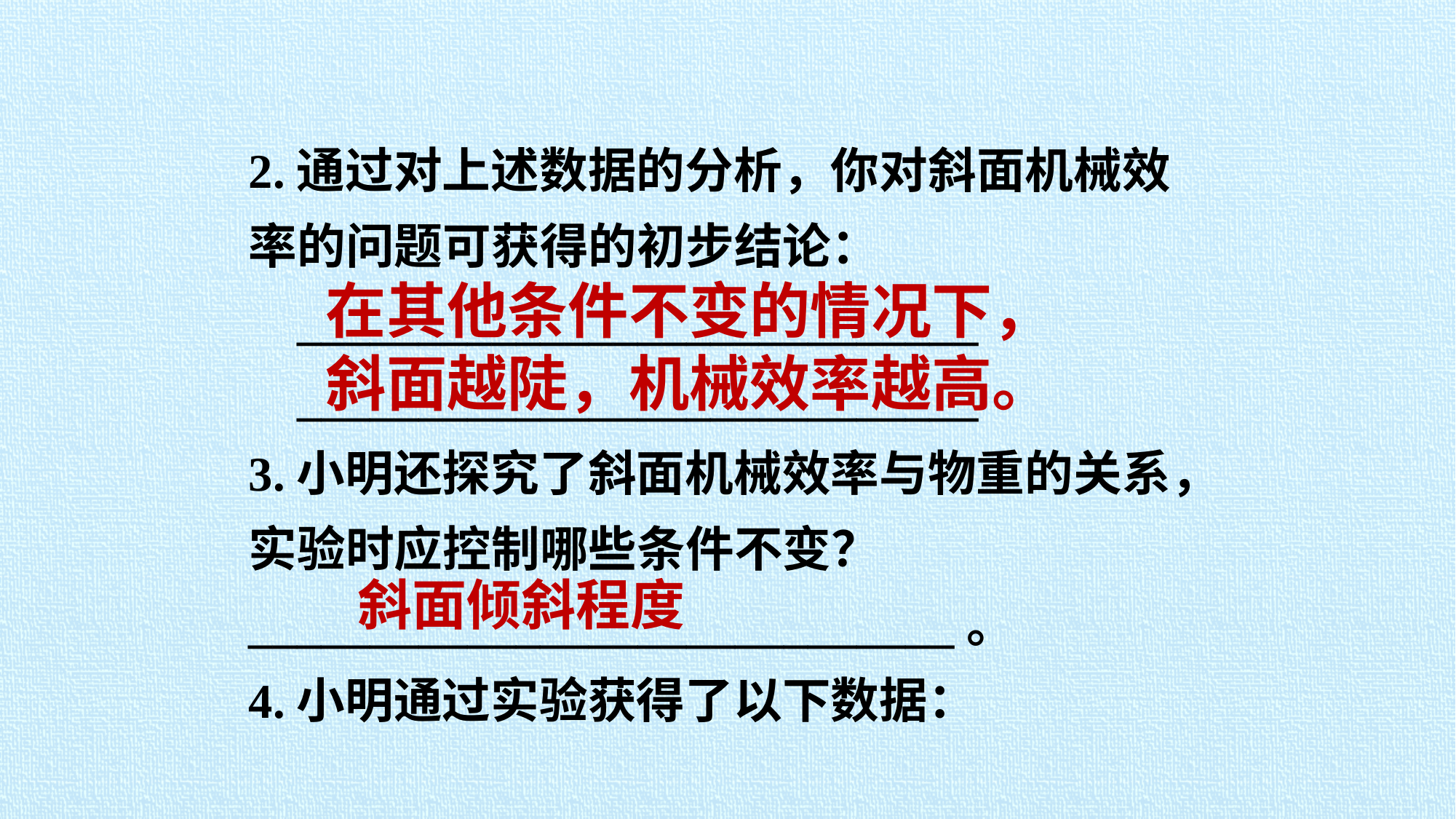

2.通过对上述数据的分析，你对斜面机械效率的问题可获得的初步结论：
    ____________________________
    ____________________________
3.小明还探究了斜面机械效率与物重的关系，实验时应控制哪些条件不变？_____________________________。
4.小明通过实验获得了以下数据：
在其他条件不变的情况下，
斜面越陡，机械效率越高。
斜面倾斜程度